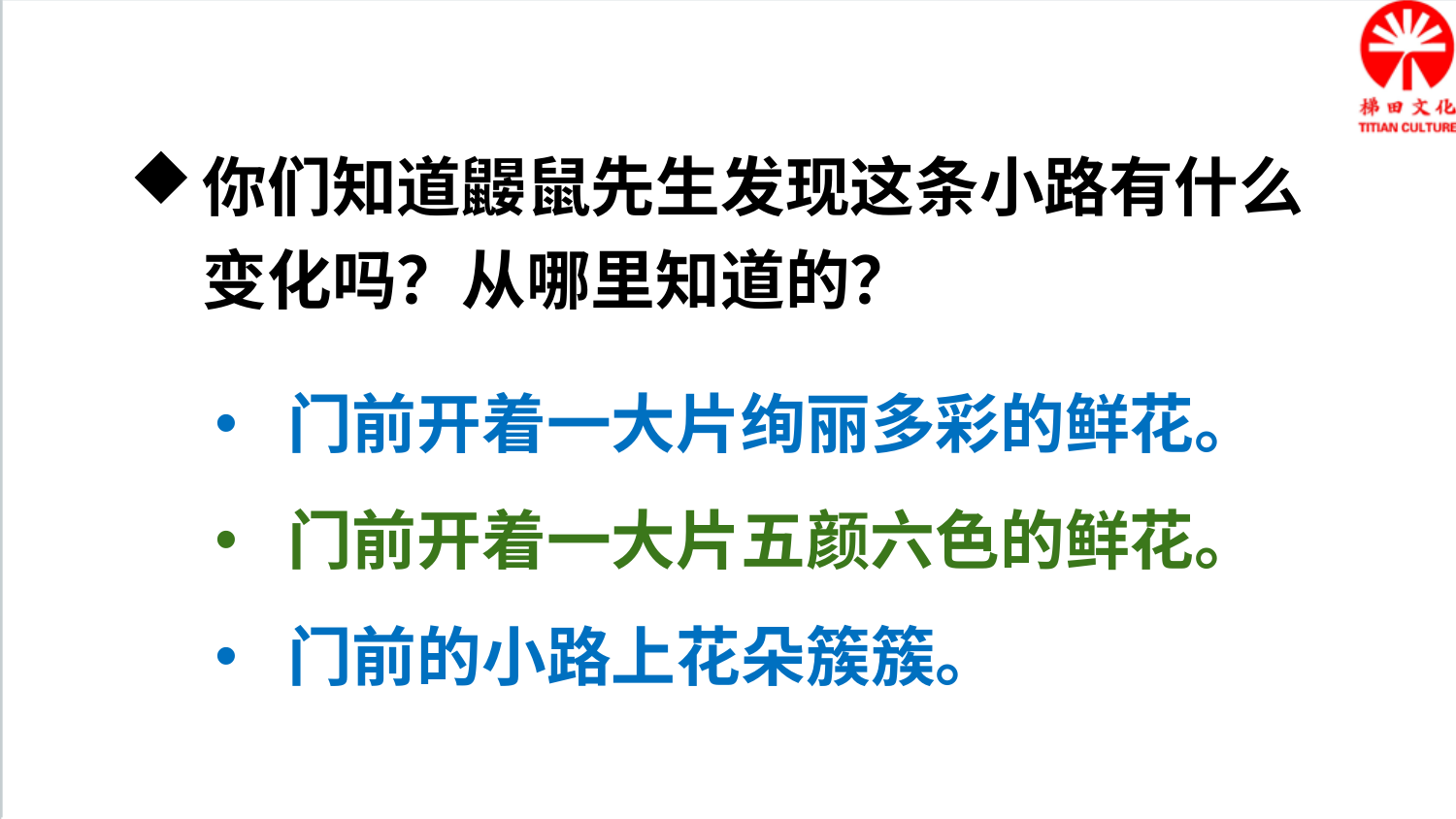

你们知道鼹鼠先生发现这条小路有什么变化吗？从哪里知道的？
门前开着一大片绚丽多彩的鲜花。
门前开着一大片五颜六色的鲜花。
门前的小路上花朵簇簇。